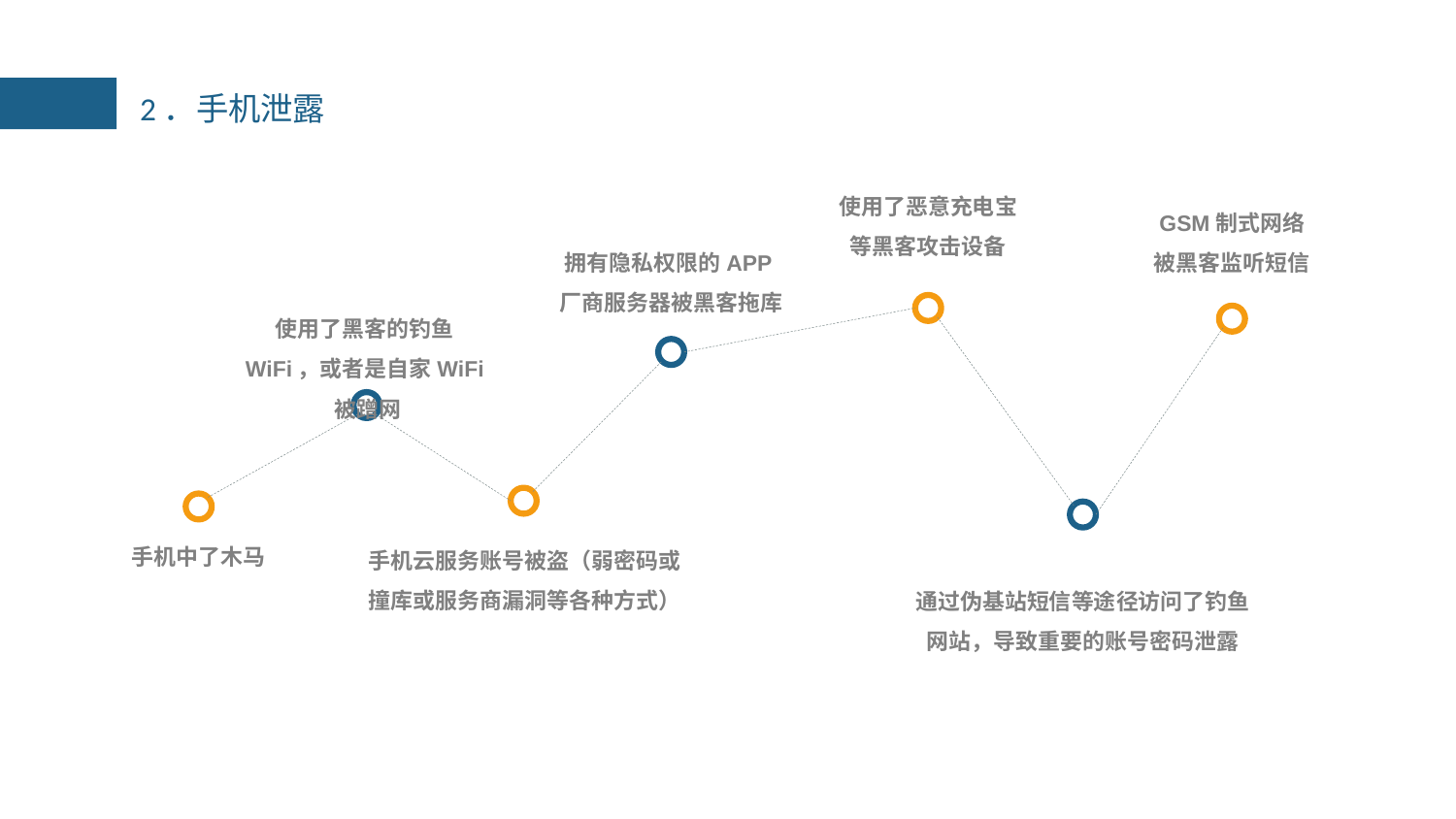

2．手机泄露
使用了恶意充电宝等黑客攻击设备
GSM制式网络被黑客监听短信
拥有隐私权限的APP厂商服务器被黑客拖库

使用了黑客的钓鱼WiFi，或者是自家WiFi被蹭网

手机云服务账号被盗（弱密码或撞库或服务商漏洞等各种方式）
手机中了木马
通过伪基站短信等途径访问了钓鱼网站，导致重要的账号密码泄露